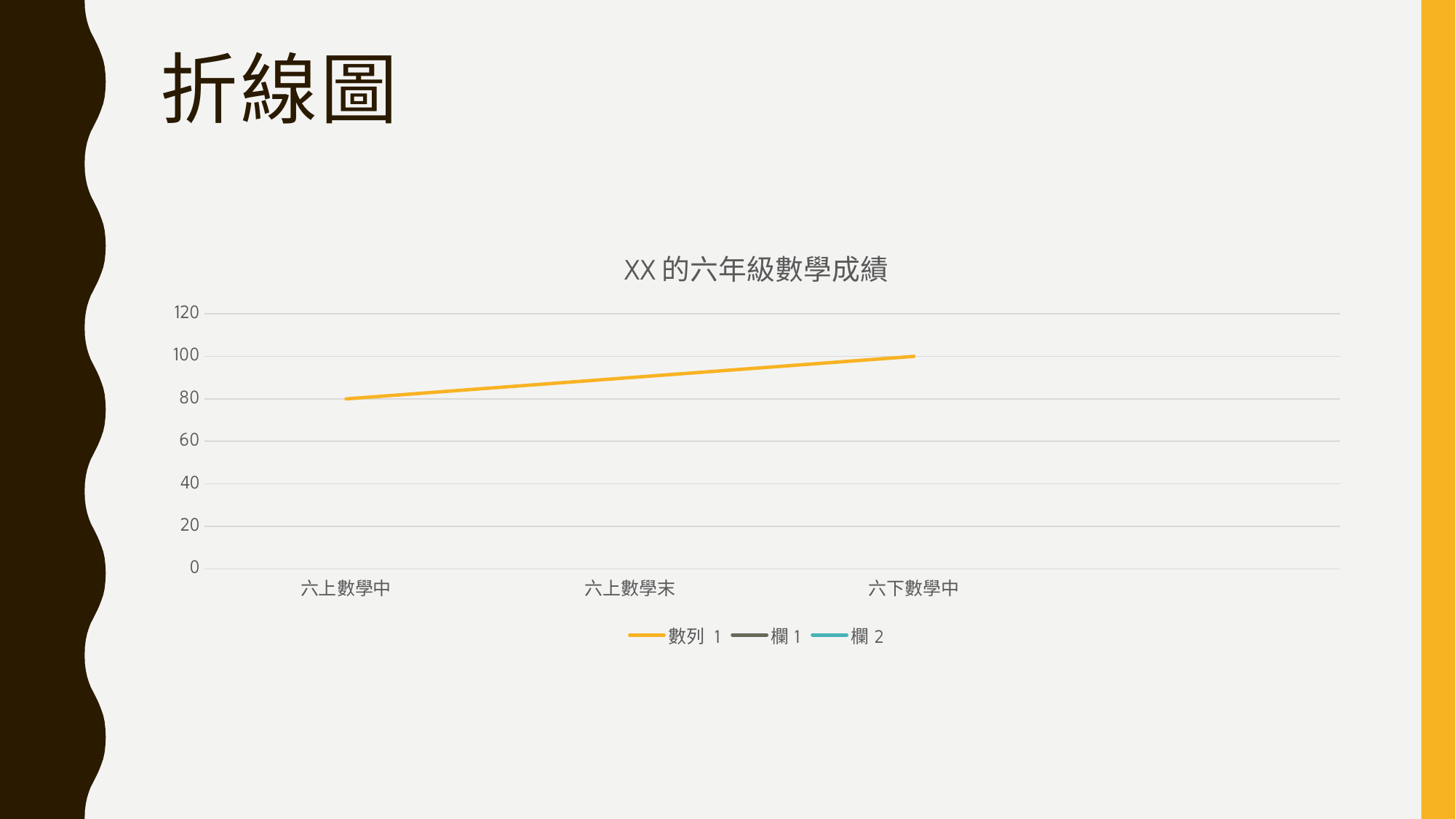

# 折線圖

### Chart: XX的六年級數學成績

| Category | 數列 1 | 欄1 | 欄2 |
|---|---|---|---|
| 六上數學中 | 80.0 | None | None |
| 六上數學末 | 90.0 | None | None |
| 六下數學中 | 100.0 | None | None |